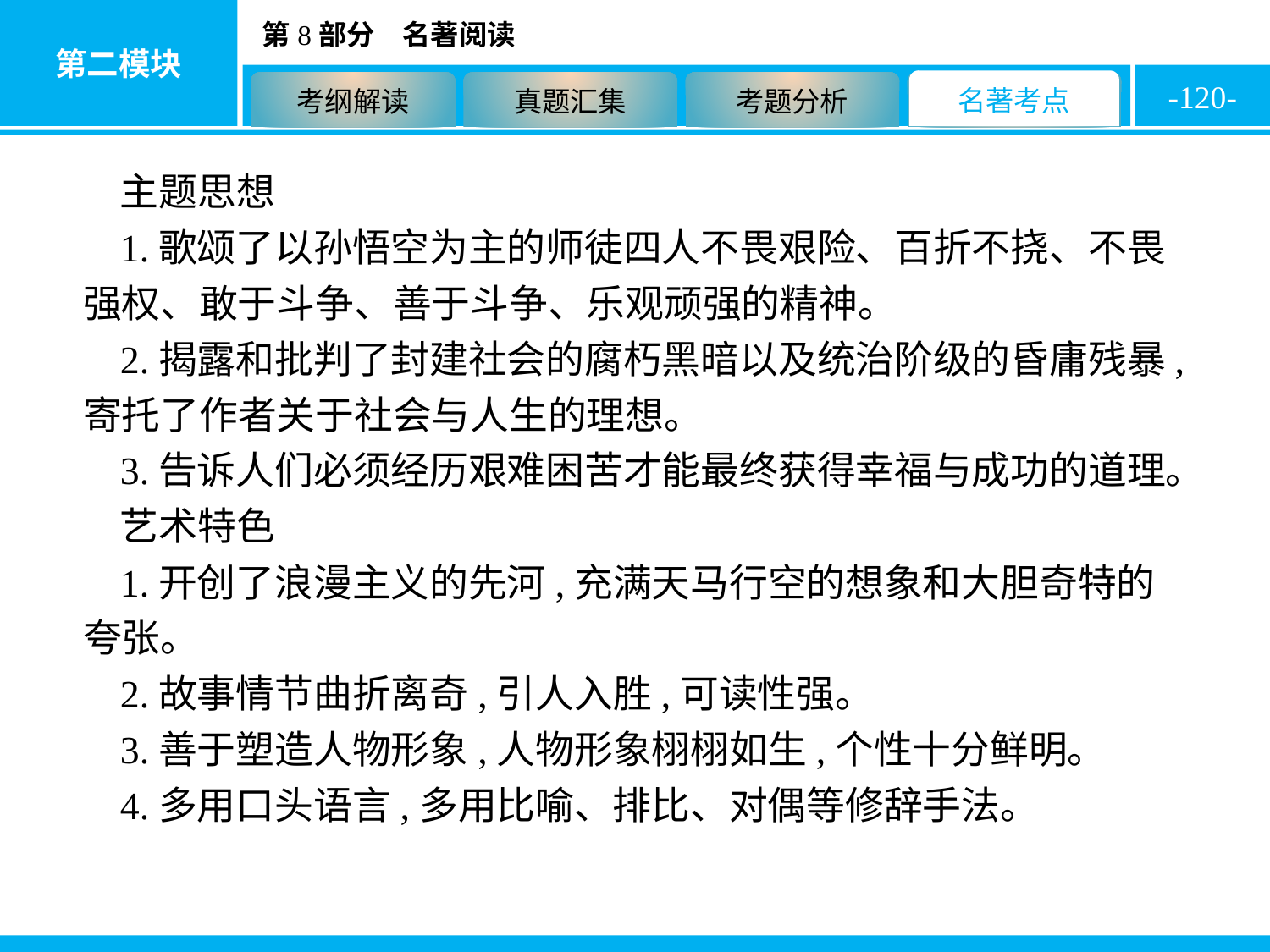

-120-
主题思想
1.歌颂了以孙悟空为主的师徒四人不畏艰险、百折不挠、不畏强权、敢于斗争、善于斗争、乐观顽强的精神。
2.揭露和批判了封建社会的腐朽黑暗以及统治阶级的昏庸残暴,寄托了作者关于社会与人生的理想。
3.告诉人们必须经历艰难困苦才能最终获得幸福与成功的道理。
艺术特色
1.开创了浪漫主义的先河,充满天马行空的想象和大胆奇特的夸张。
2.故事情节曲折离奇,引人入胜,可读性强。
3.善于塑造人物形象,人物形象栩栩如生,个性十分鲜明。
4.多用口头语言,多用比喻、排比、对偶等修辞手法。